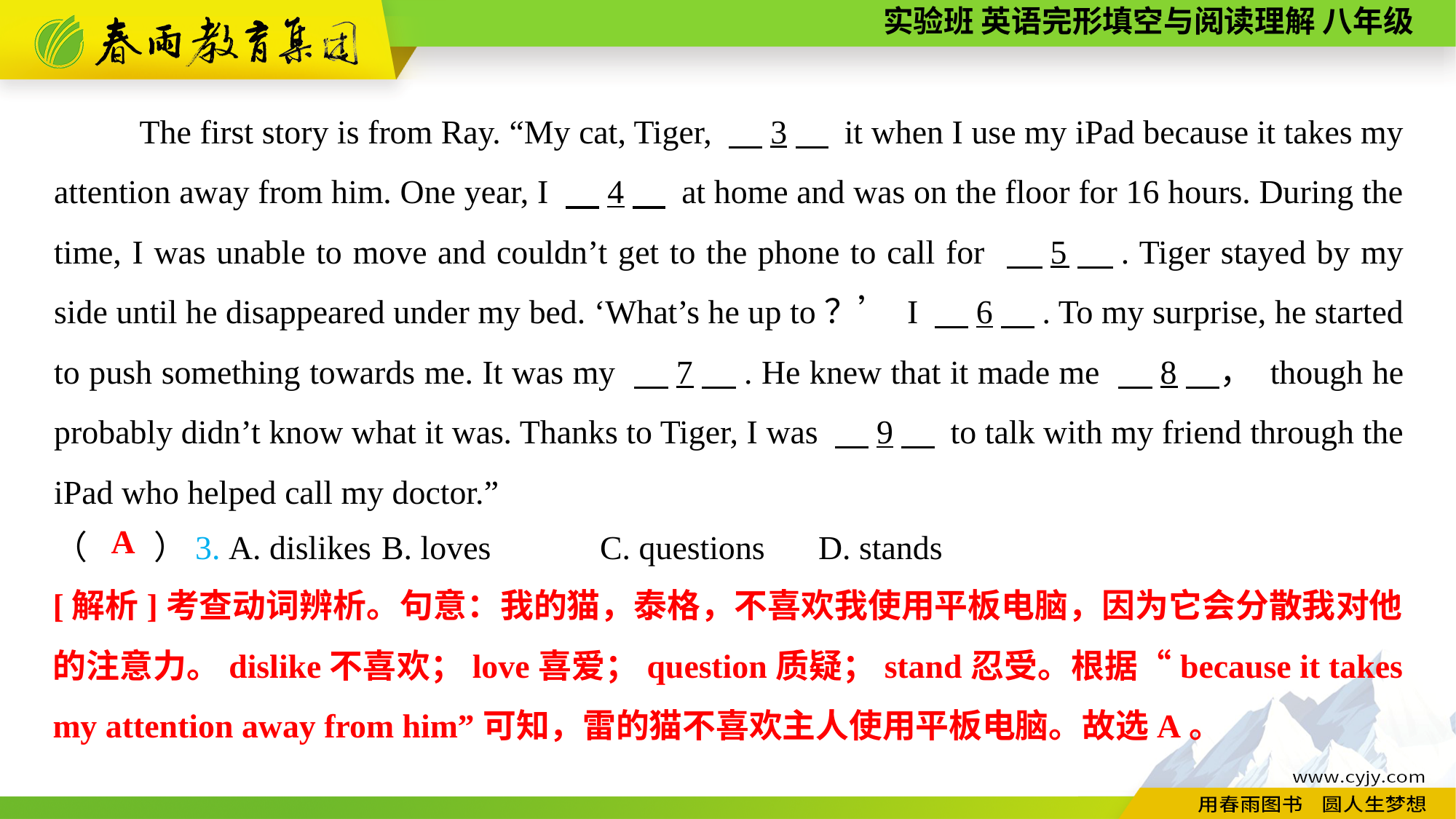

The first story is from Ray. “My cat, Tiger, 　3　 it when I use my iPad because it takes my attention away from him. One year, I 　4　 at home and was on the floor for 16 hours. During the time, I was unable to move and couldn’t get to the phone to call for 　5　. Tiger stayed by my side until he disappeared under my bed. ‘What’s he up to？’ I 　6　. To my surprise, he started to push something towards me. It was my 　7　. He knew that it made me 　8　， though he probably didn’t know what it was. Thanks to Tiger, I was 　9　 to talk with my friend through the iPad who helped call my doctor.”
（　　）3. A. dislikes	B. loves	C. questions	D. stands
A
[解析]考查动词辨析。句意：我的猫，泰格，不喜欢我使用平板电脑，因为它会分散我对他的注意力。dislike不喜欢；love喜爱；question质疑；stand忍受。根据“because it takes my attention away from him”可知，雷的猫不喜欢主人使用平板电脑。故选A。